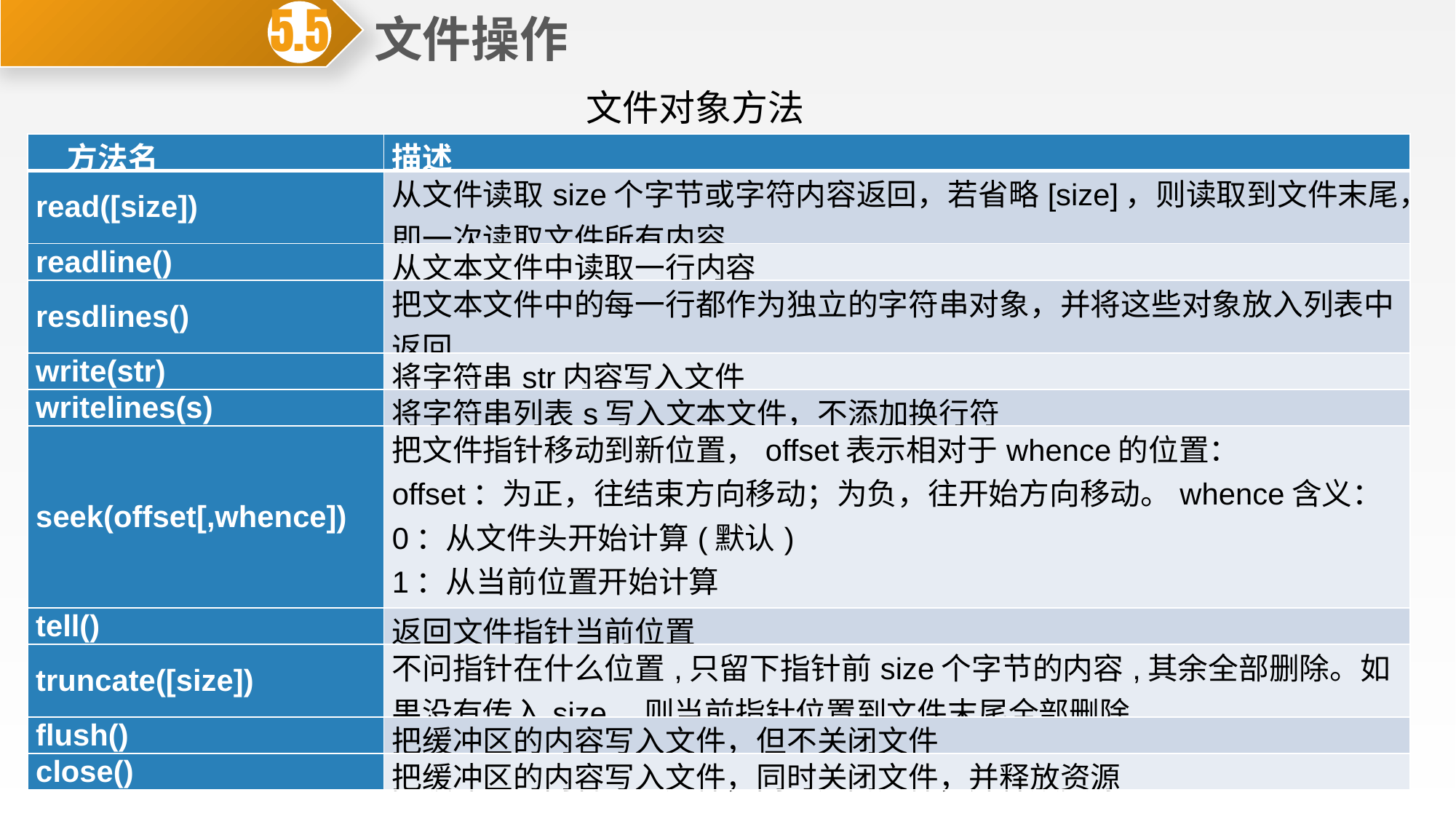

文件操作

5.5

 文件对象方法

| 方法名 | 描述 |
| --- | --- |
| read([size]) | 从文件读取size个字节或字符内容返回，若省略[size]，则读取到文件末尾，即一次读取文件所有内容 |
| readline() | 从文本文件中读取一行内容 |
| resdlines() | 把文本文件中的每一行都作为独立的字符串对象，并将这些对象放入列表中返回 |
| write(str) | 将字符串str内容写入文件 |
| writelines(s) | 将字符串列表s写入文本文件，不添加换行符 |
| seek(offset[,whence]) | 把文件指针移动到新位置，offset表示相对于whence的位置： offset：为正，往结束方向移动；为负，往开始方向移动。whence含义： 0：从文件头开始计算(默认) 1：从当前位置开始计算 2：从文件尾开始计算 |
| tell() | 返回文件指针当前位置 |
| truncate([size]) | 不问指针在什么位置,只留下指针前size个字节的内容,其余全部删除。如果没有传入size，则当前指针位置到文件末尾全部删除 |
| flush() | 把缓冲区的内容写入文件，但不关闭文件 |
| close() | 把缓冲区的内容写入文件，同时关闭文件，并释放资源 |